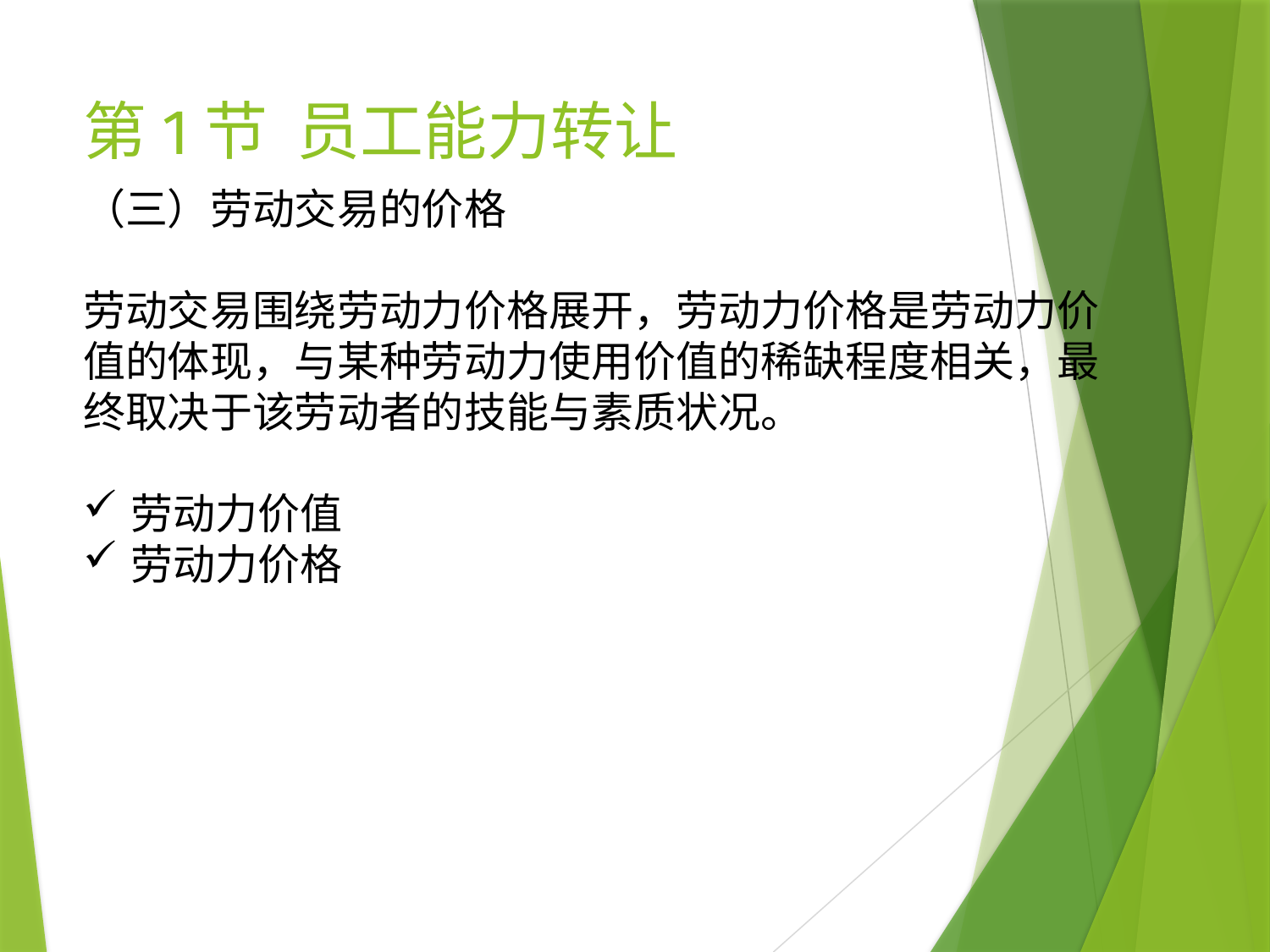

# 第1节  员工能力转让
（三）劳动交易的价格

劳动交易围绕劳动力价格展开，劳动力价格是劳动力价值的体现，与某种劳动力使用价值的稀缺程度相关，最终取决于该劳动者的技能与素质状况。

劳动力价值
劳动力价格